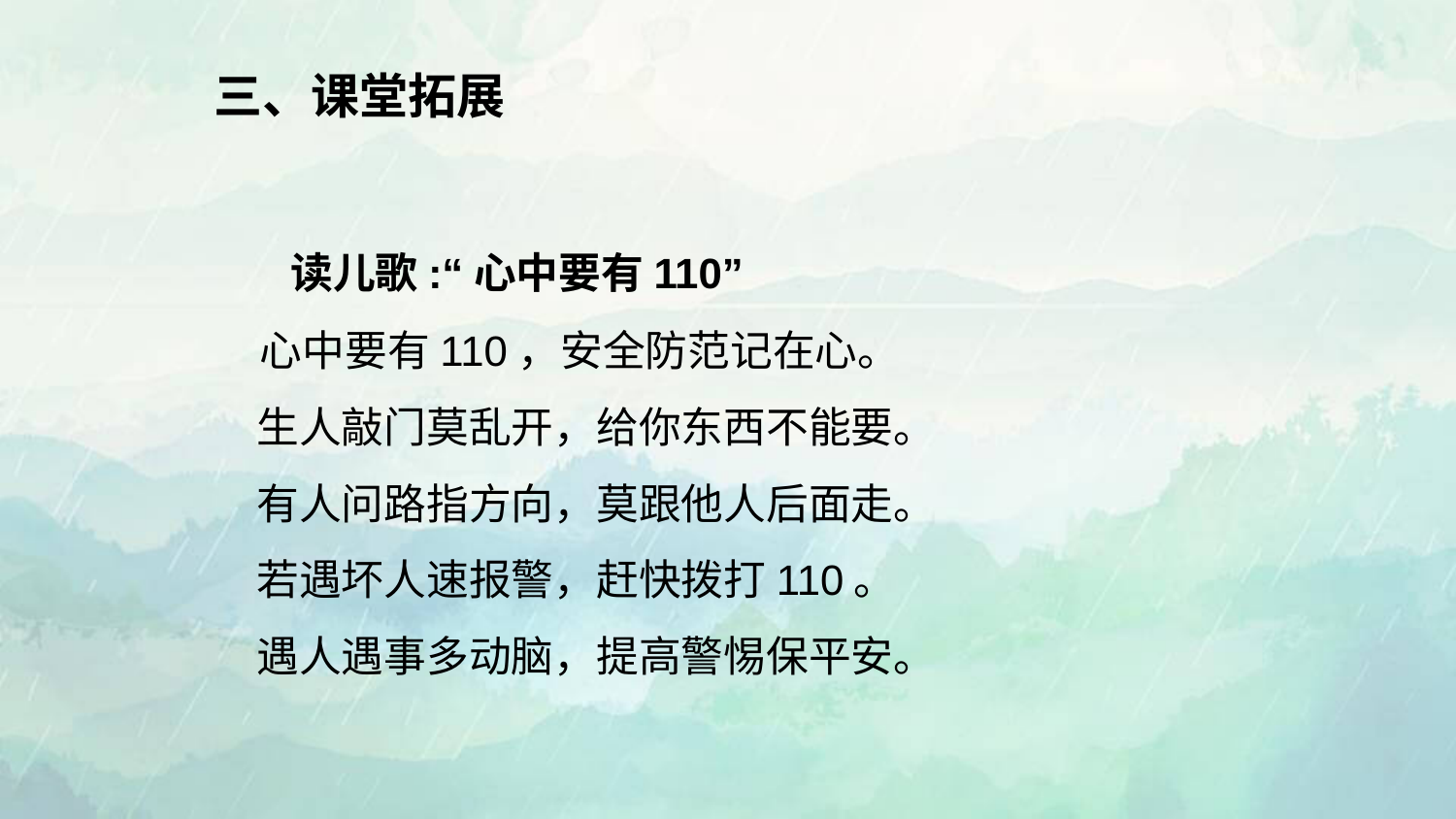

# 三、课堂拓展 读儿歌:“心中要有110” 心中要有110，安全防范记在心。 　生人敲门莫乱开，给你东西不能要。 　有人问路指方向，莫跟他人后面走。 　若遇坏人速报警，赶快拨打110。 　遇人遇事多动脑，提高警惕保平安。